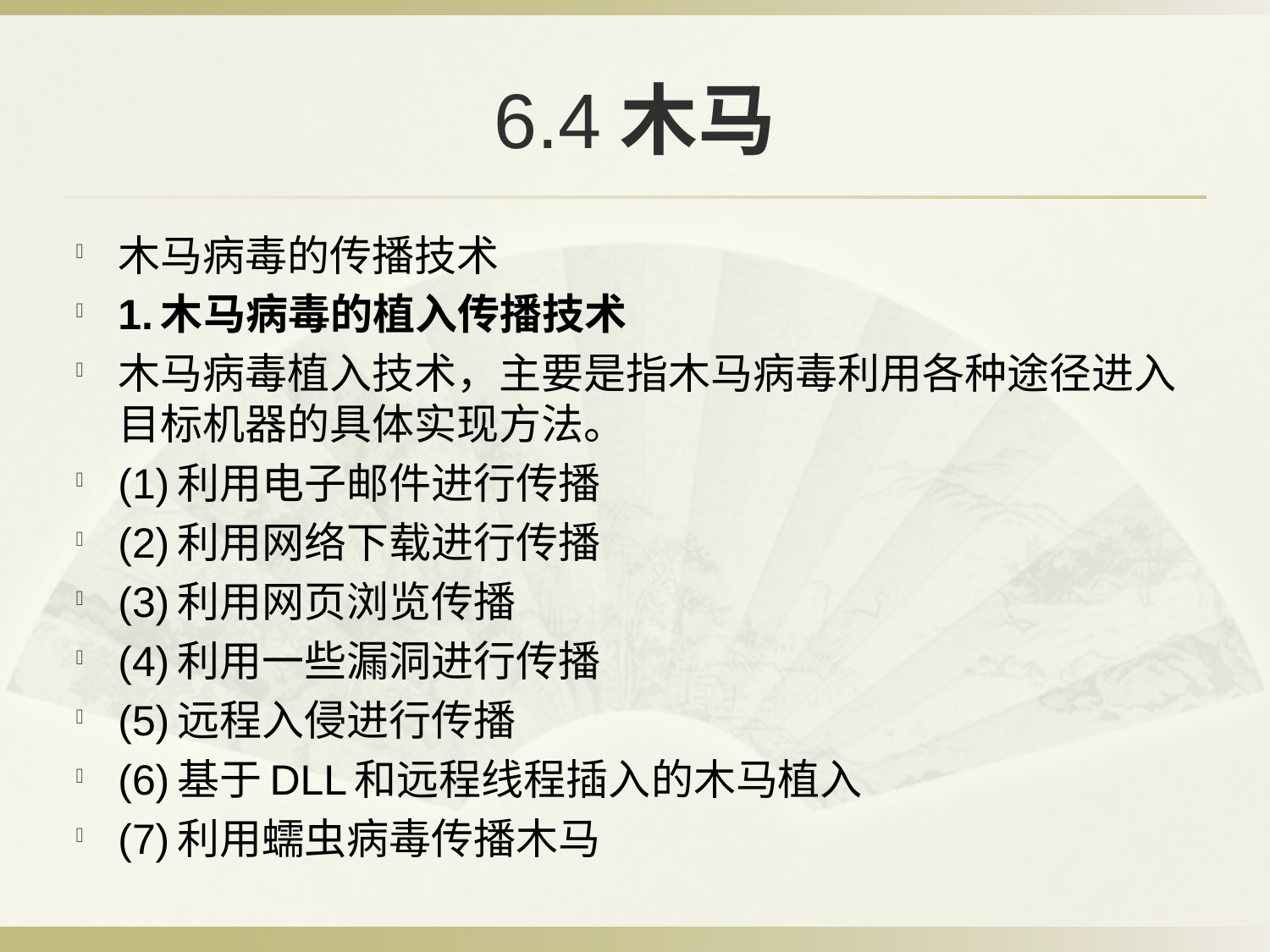

# 6.4木马
木马病毒的传播技术
1.木马病毒的植入传播技术
木马病毒植入技术，主要是指木马病毒利用各种途径进入目标机器的具体实现方法。
(1)利用电子邮件进行传播
(2)利用网络下载进行传播
(3)利用网页浏览传播
(4)利用一些漏洞进行传播
(5)远程入侵进行传播
(6)基于DLL和远程线程插入的木马植入
(7)利用蠕虫病毒传播木马